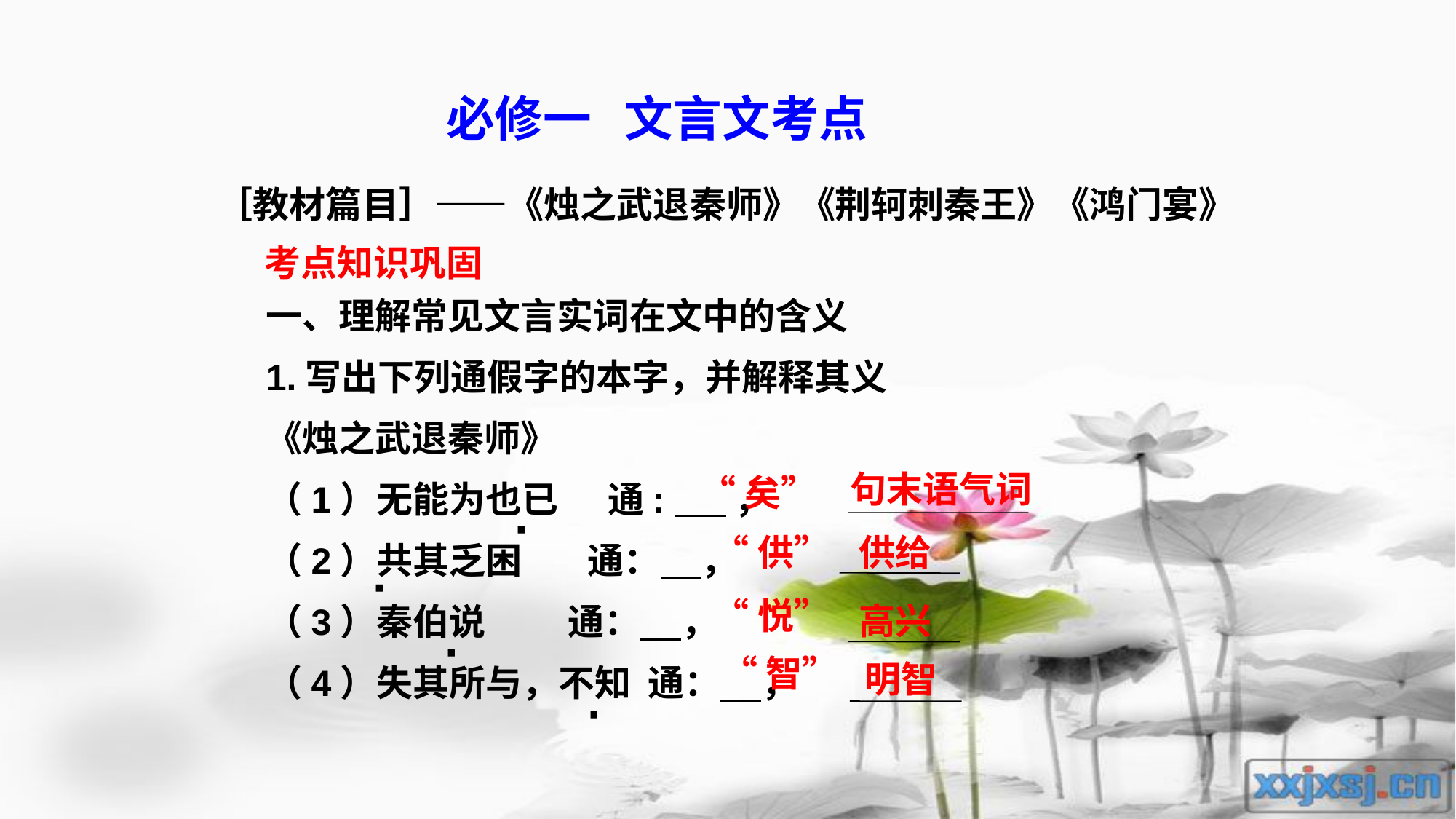

必修一   文言文考点
［教材篇目］——《烛之武退秦师》《荆轲刺秦王》《鸿门宴》
考点知识巩固
一、理解常见文言实词在文中的含义
1.写出下列通假字的本字，并解释其义
《烛之武退秦师》
（1）无能为也已      通:      ，
（2）共其乏困        通：     ，
（3）秦伯说          通：     ，
（4）失其所与，不知  通：     ，
句末语气词
“矣”
·

供给
“供”
·

“悦”
高兴
·

“智”
明智
·